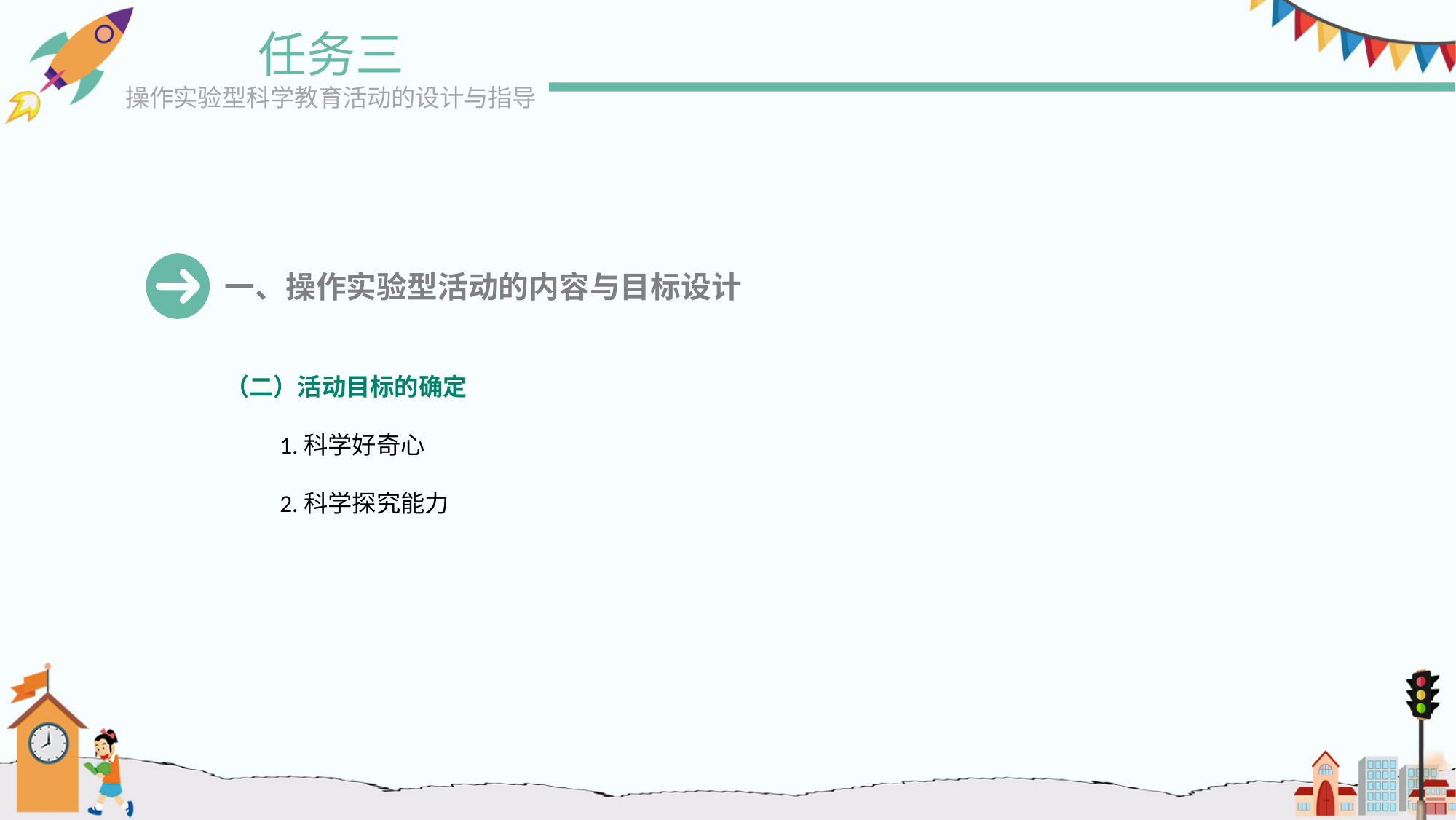

任务三
操作实验型科学教育活动的设计与指导

一、操作实验型活动的内容与目标设计
（二）活动目标的确定
1.科学好奇心
2.科学探究能力